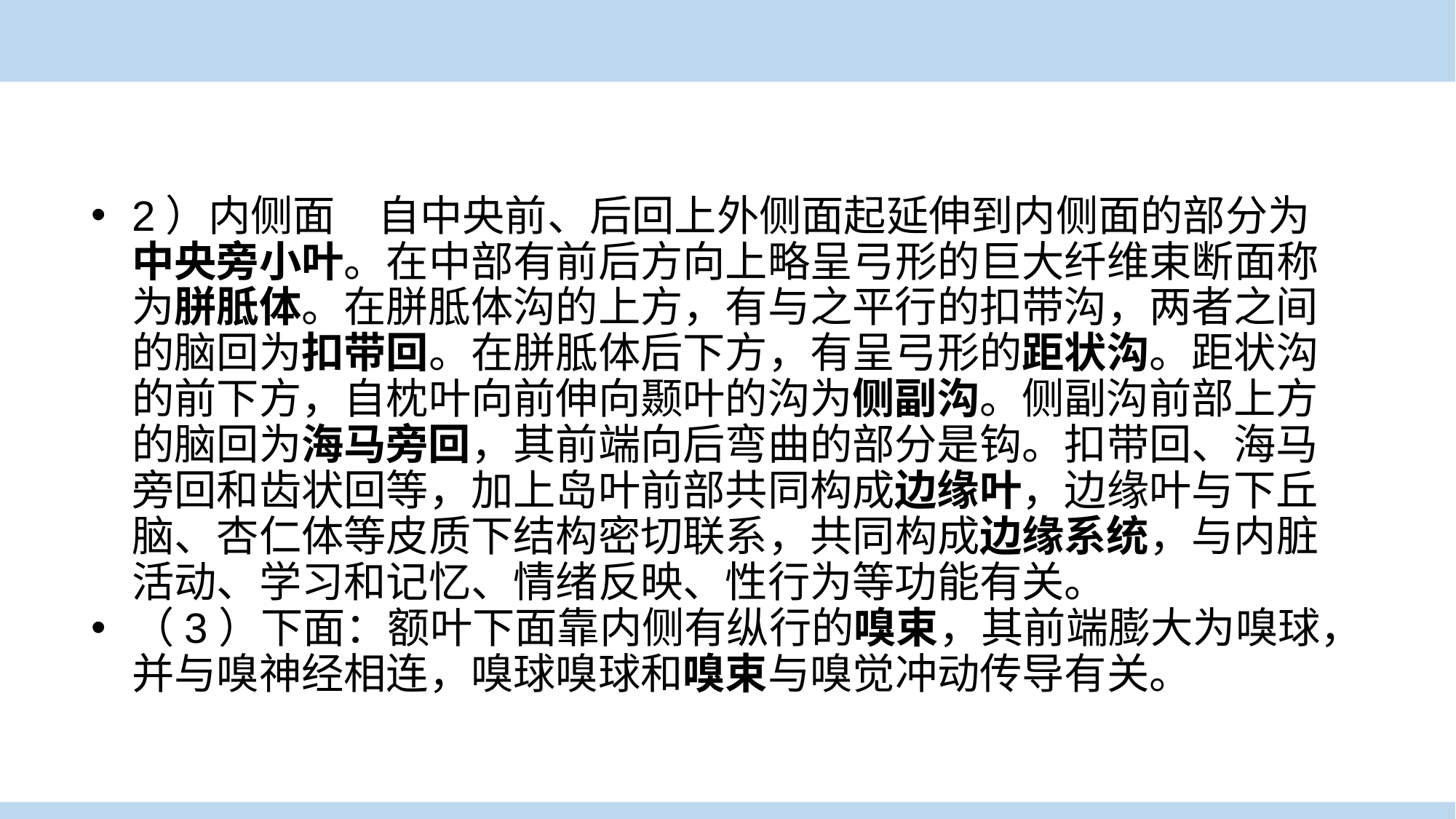

2）内侧面　自中央前、后回上外侧面起延伸到内侧面的部分为中央旁小叶。在中部有前后方向上略呈弓形的巨大纤维束断面称为胼胝体。在胼胝体沟的上方，有与之平行的扣带沟，两者之间的脑回为扣带回。在胼胝体后下方，有呈弓形的距状沟。距状沟的前下方，自枕叶向前伸向颞叶的沟为侧副沟。侧副沟前部上方的脑回为海马旁回，其前端向后弯曲的部分是钩。扣带回、海马旁回和齿状回等，加上岛叶前部共同构成边缘叶，边缘叶与下丘脑、杏仁体等皮质下结构密切联系，共同构成边缘系统，与内脏活动、学习和记忆、情绪反映、性行为等功能有关。
（3）下面：额叶下面靠内侧有纵行的嗅束，其前端膨大为嗅球，并与嗅神经相连，嗅球嗅球和嗅束与嗅觉冲动传导有关。